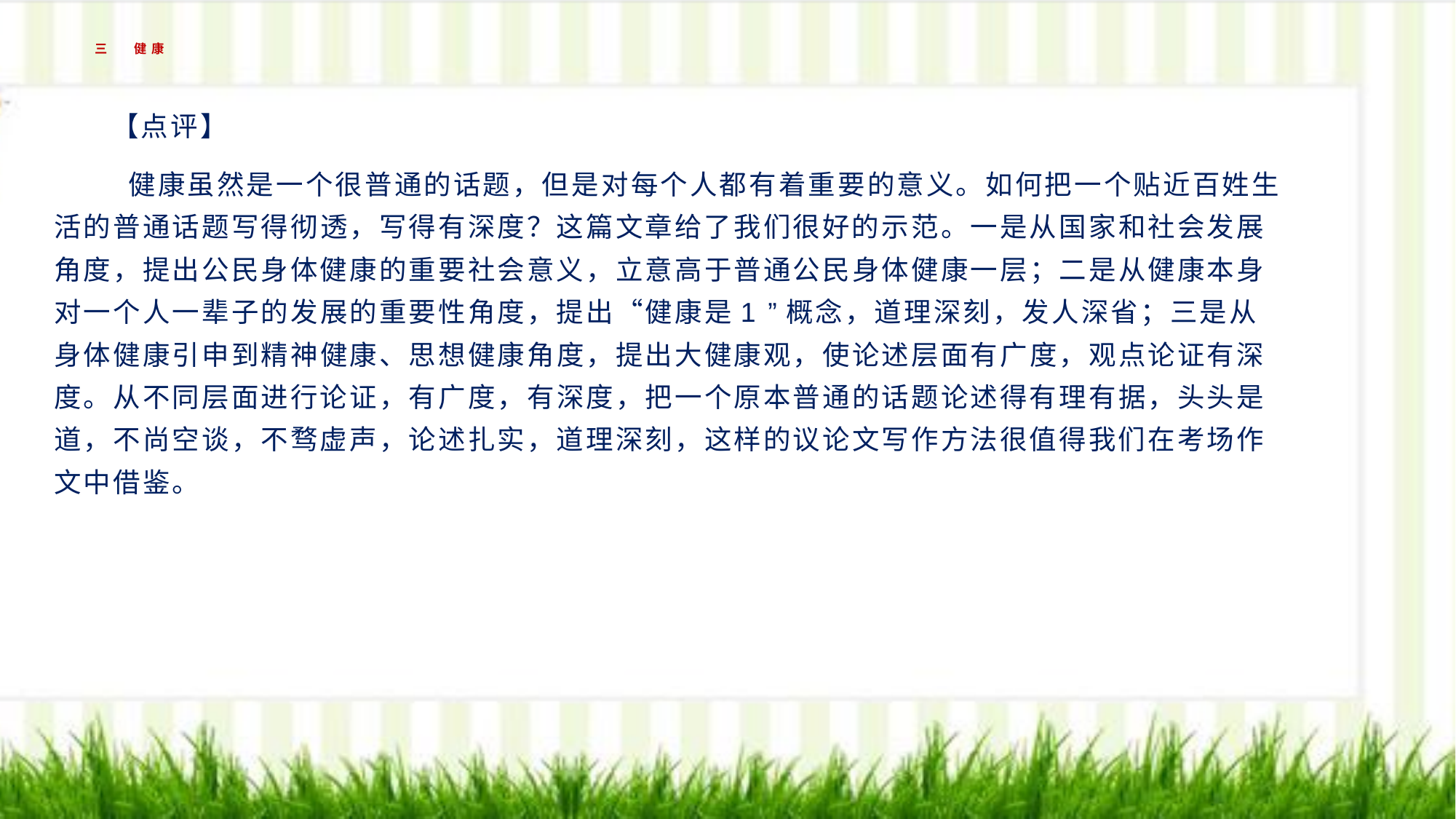

# 三   健康
      【点评】
        健康虽然是一个很普通的话题，但是对每个人都有着重要的意义。如何把一个贴近百姓生活的普通话题写得彻透，写得有深度？这篇文章给了我们很好的示范。一是从国家和社会发展角度，提出公民身体健康的重要社会意义，立意高于普通公民身体健康一层；二是从健康本身对一个人一辈子的发展的重要性角度，提出“健康是1 ”概念，道理深刻，发人深省；三是从身体健康引申到精神健康、思想健康角度，提出大健康观，使论述层面有广度，观点论证有深度。从不同层面进行论证，有广度，有深度，把一个原本普通的话题论述得有理有据，头头是道，不尚空谈，不骛虚声，论述扎实，道理深刻，这样的议论文写作方法很值得我们在考场作文中借鉴。